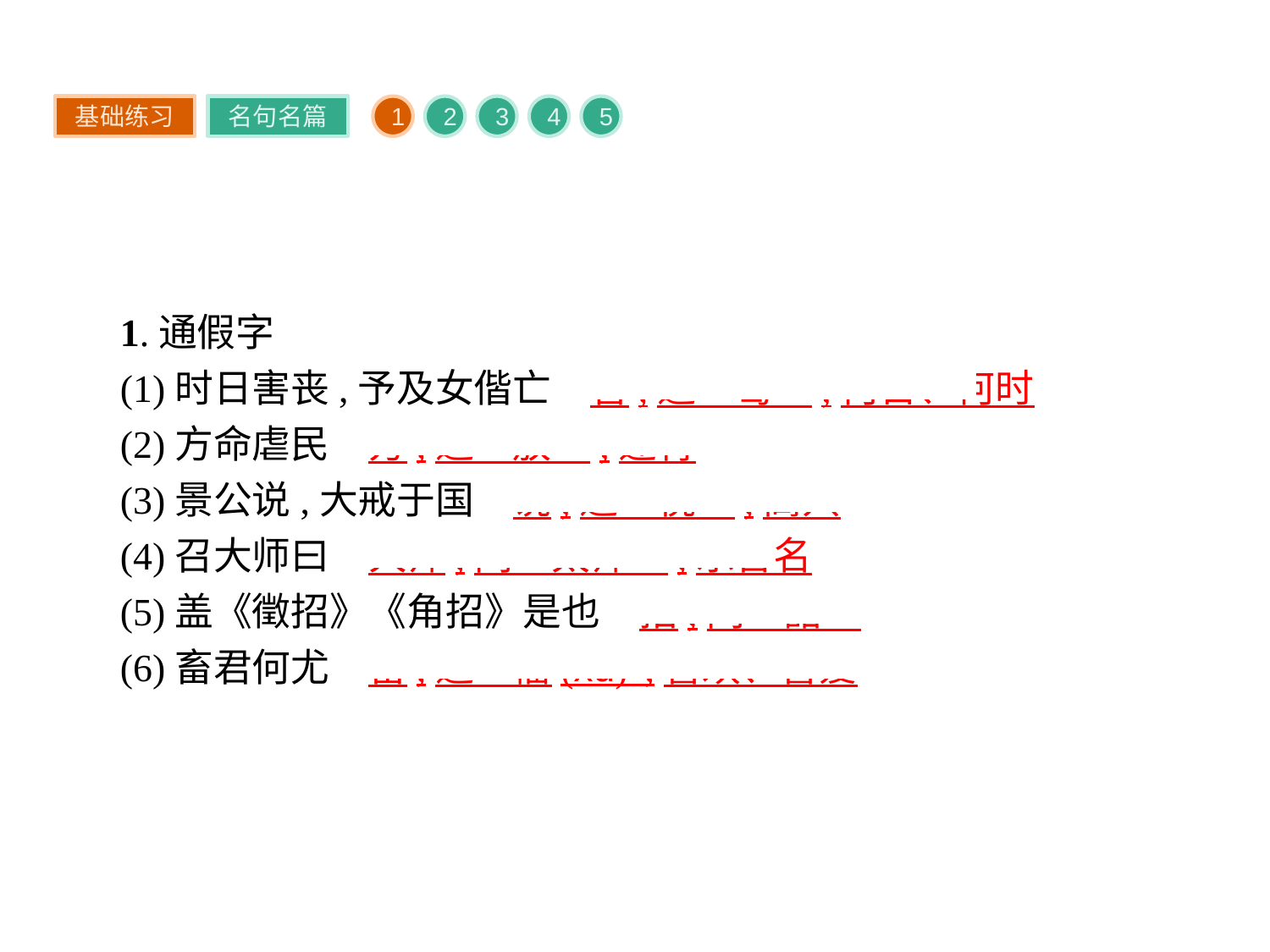

基础练习
名句名篇
1
2
3
4
5
1.通假字
(1)时日害丧,予及女偕亡　害,通“曷”,何日、何时
(2)方命虐民　方,通“放”,违背
(3)景公说,大戒于国　说,通“悦”,高兴
(4)召大师曰　大师,同“太师”,乐官名
(5)盖《徵招》《角招》是也　招,同“韶”
(6)畜君何尤　畜,通“慉(xù)”,喜欢、喜爱